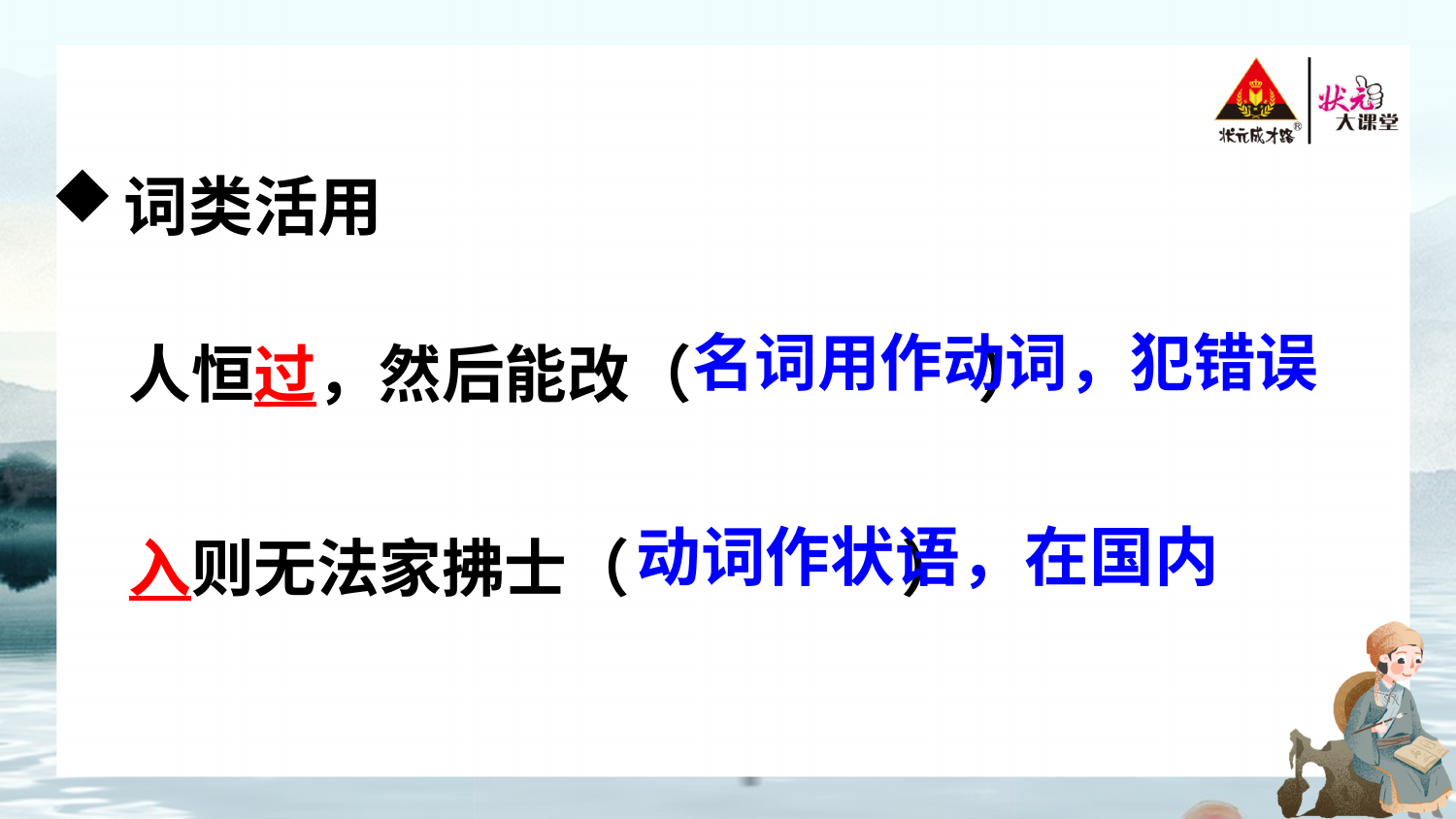

词类活用
人恒过，然后能改（                    ）
名词用作动词，犯错误
入则无法家拂士（                   ）
动词作状语，在国内